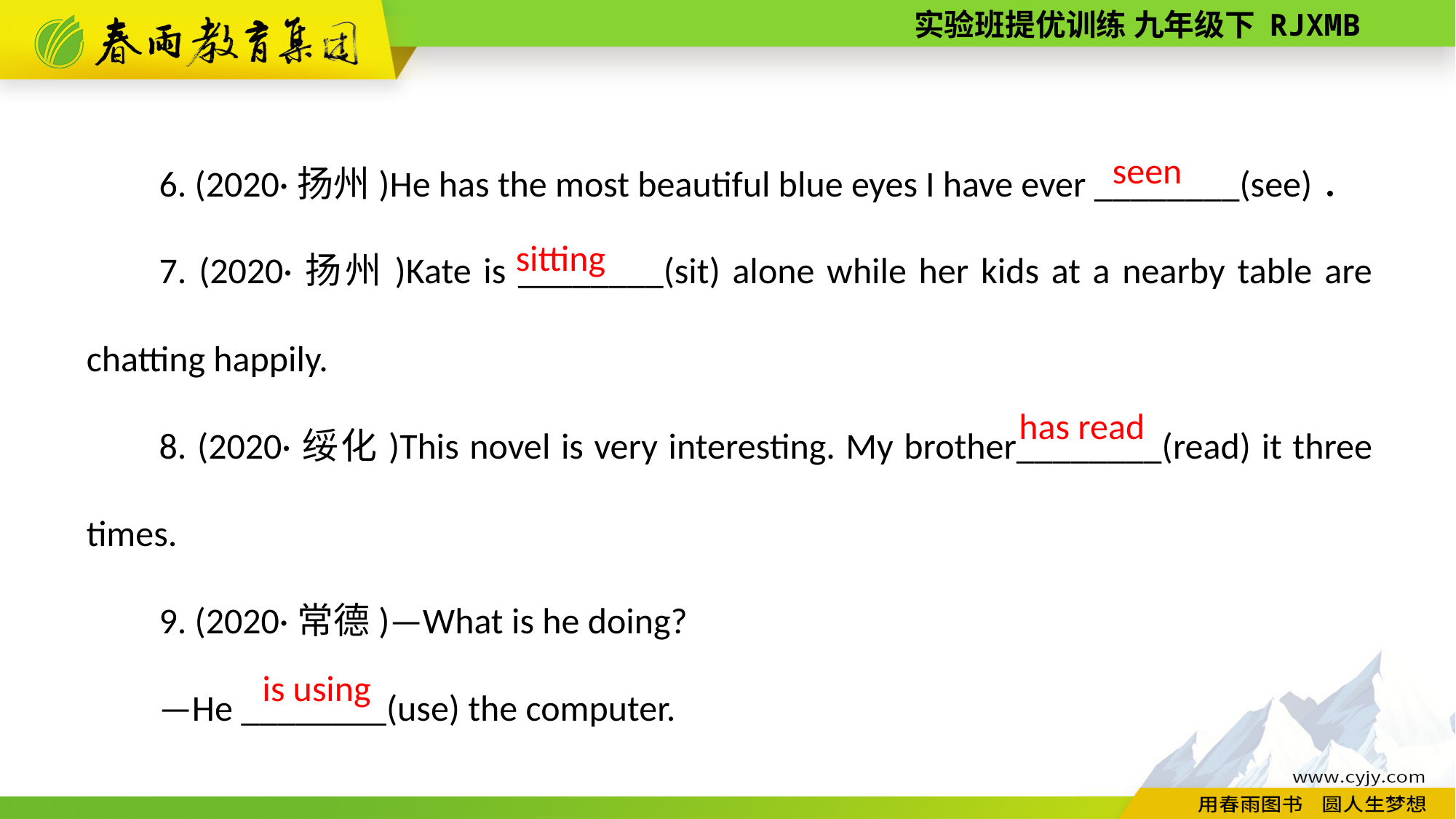

6. (2020·扬州)He has the most beautiful blue eyes I have ever ________(see)．
7. (2020·扬州)Kate is ________(sit) alone while her kids at a nearby table are chatting happily.
8. (2020·绥化)This novel is very interesting. My brother________(read) it three times.
9. (2020·常德)—What is he doing?
—He ________(use) the computer.
seen
sitting
has read
is using